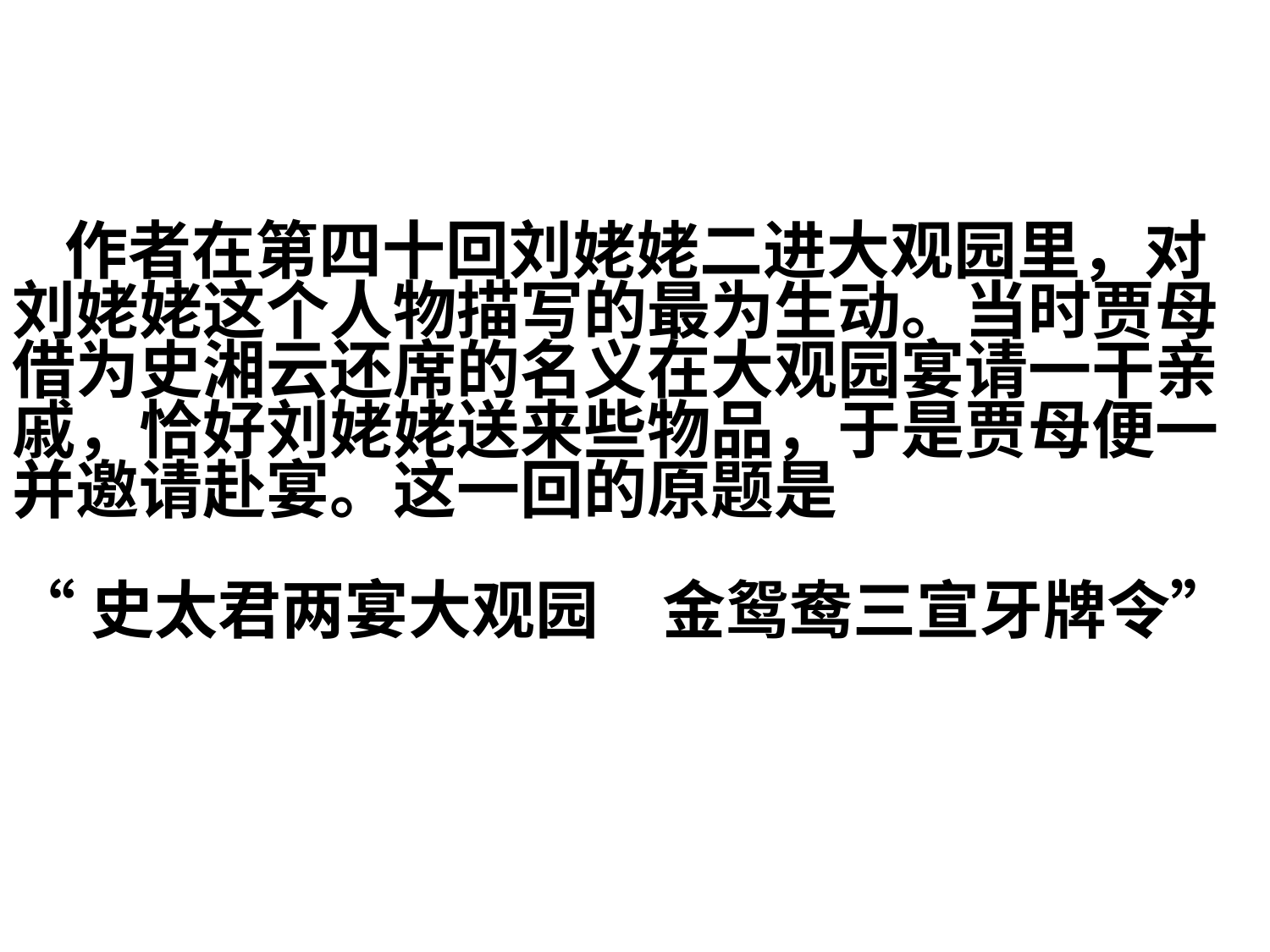

作者在第四十回刘姥姥二进大观园里，对刘姥姥这个人物描写的最为生动。当时贾母借为史湘云还席的名义在大观园宴请一干亲戚，恰好刘姥姥送来些物品，于是贾母便一并邀请赴宴。这一回的原题是

“史太君两宴大观园　金鸳鸯三宣牙牌令”